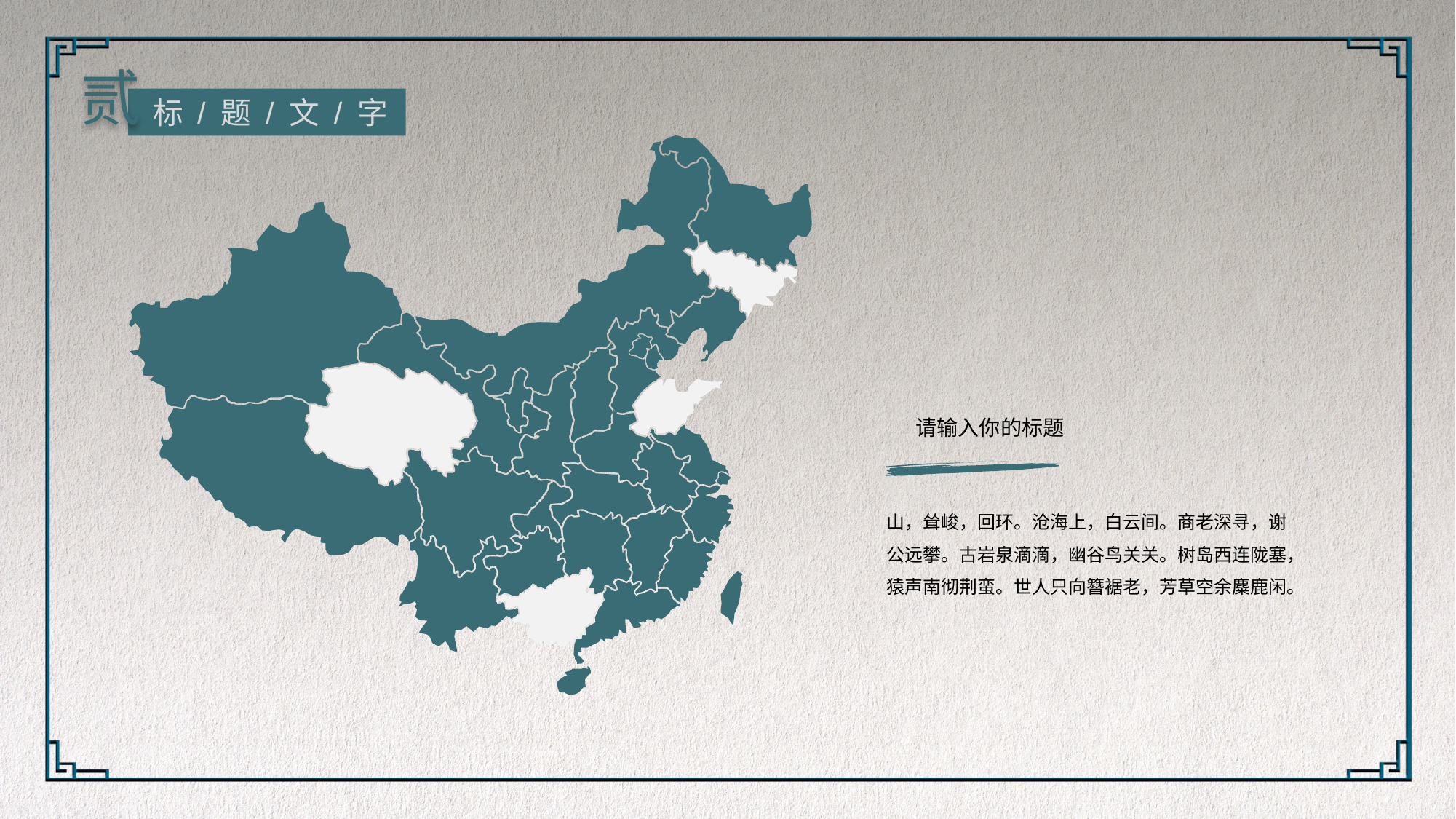

贰
 标 / 题 / 文 / 字

请输入你的标题
山，耸峻，回环。沧海上，白云间。商老深寻，谢公远攀。古岩泉滴滴，幽谷鸟关关。树岛西连陇塞，猿声南彻荆蛮。世人只向簪裾老，芳草空余麋鹿闲。